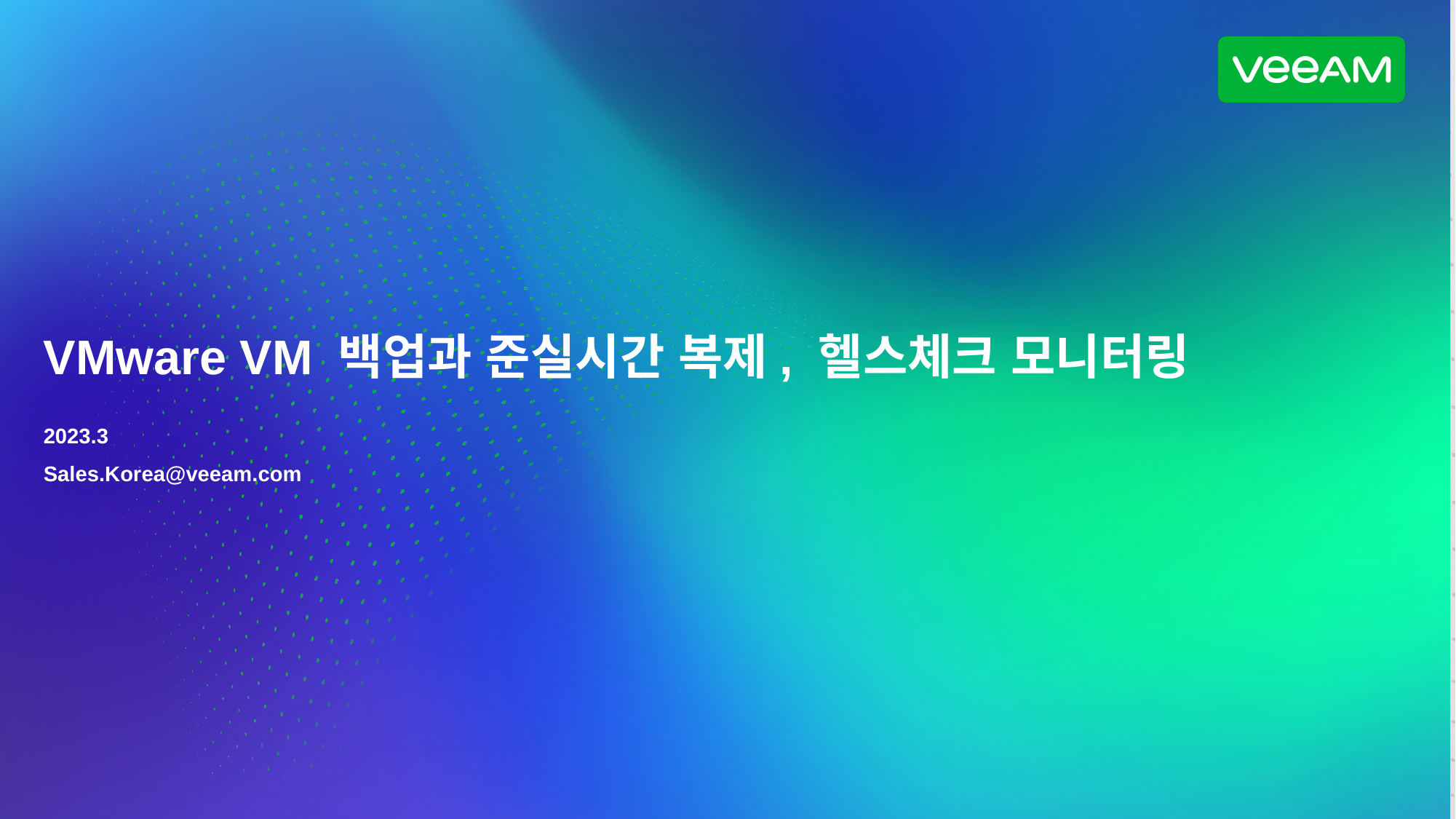

VMware VM 백업과 준실시간 복제, 헬스체크 모니터링
2023.3
Sales.Korea@veeam.com